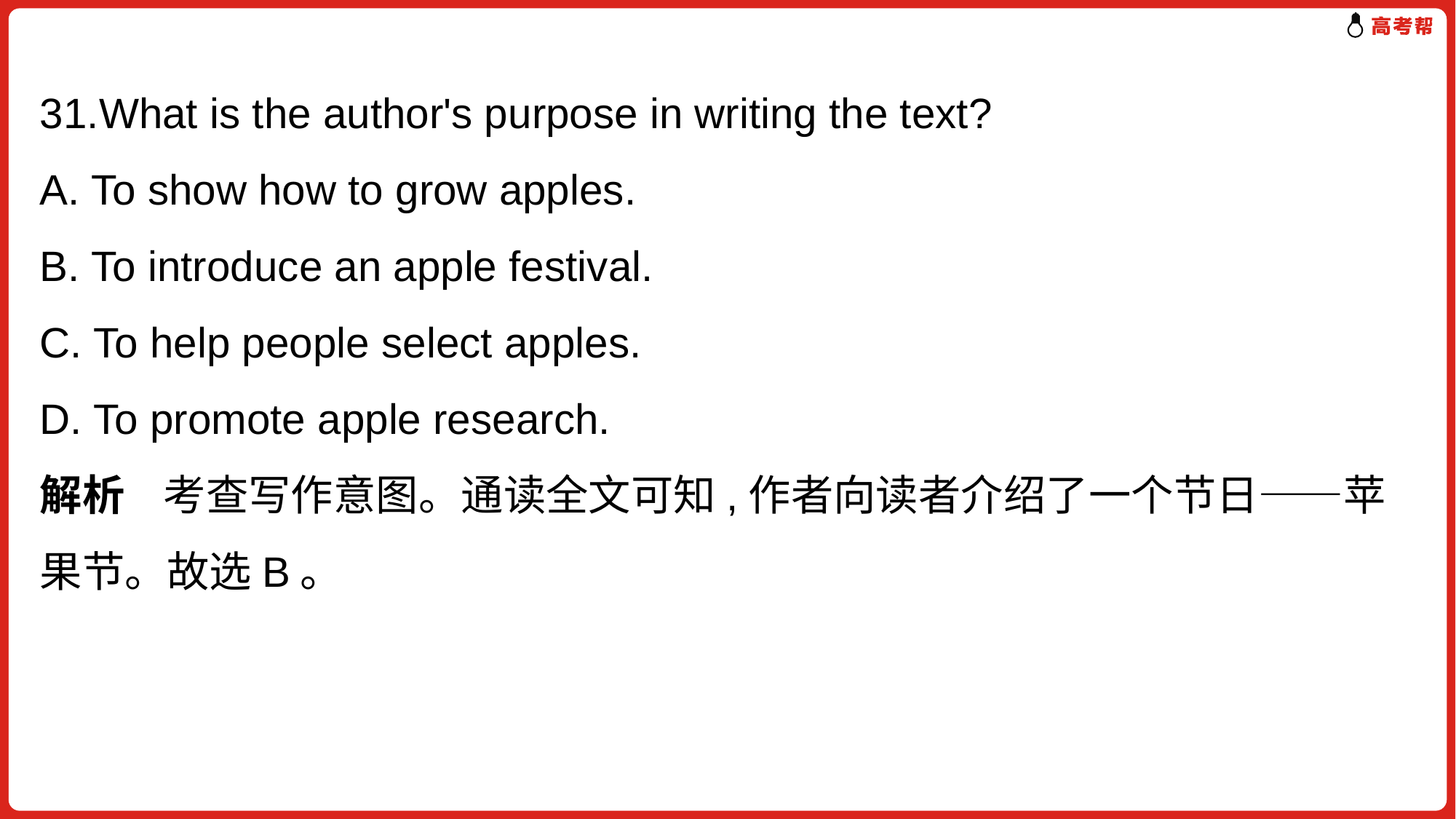

31.What is the author's purpose in writing the text?
A. To show how to grow apples.
B. To introduce an apple festival.
C. To help people select apples.
D. To promote apple research.
解析    考查写作意图。通读全文可知,作者向读者介绍了一个节日——苹果节。故选B。